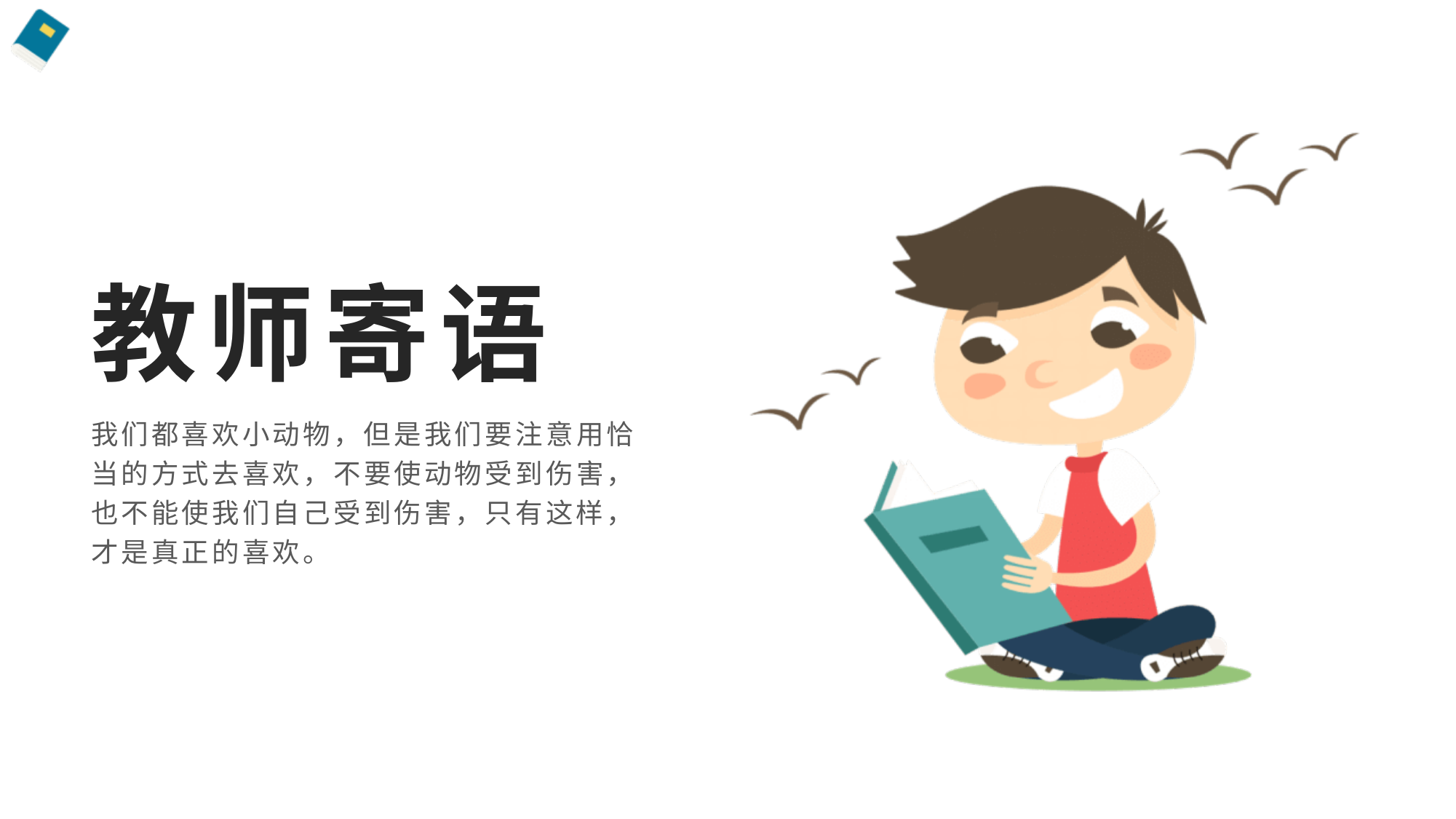

教师寄语
我们都喜欢小动物，但是我们要注意用恰当的方式去喜欢，不要使动物受到伤害，也不能使我们自己受到伤害，只有这样，才是真正的喜欢。